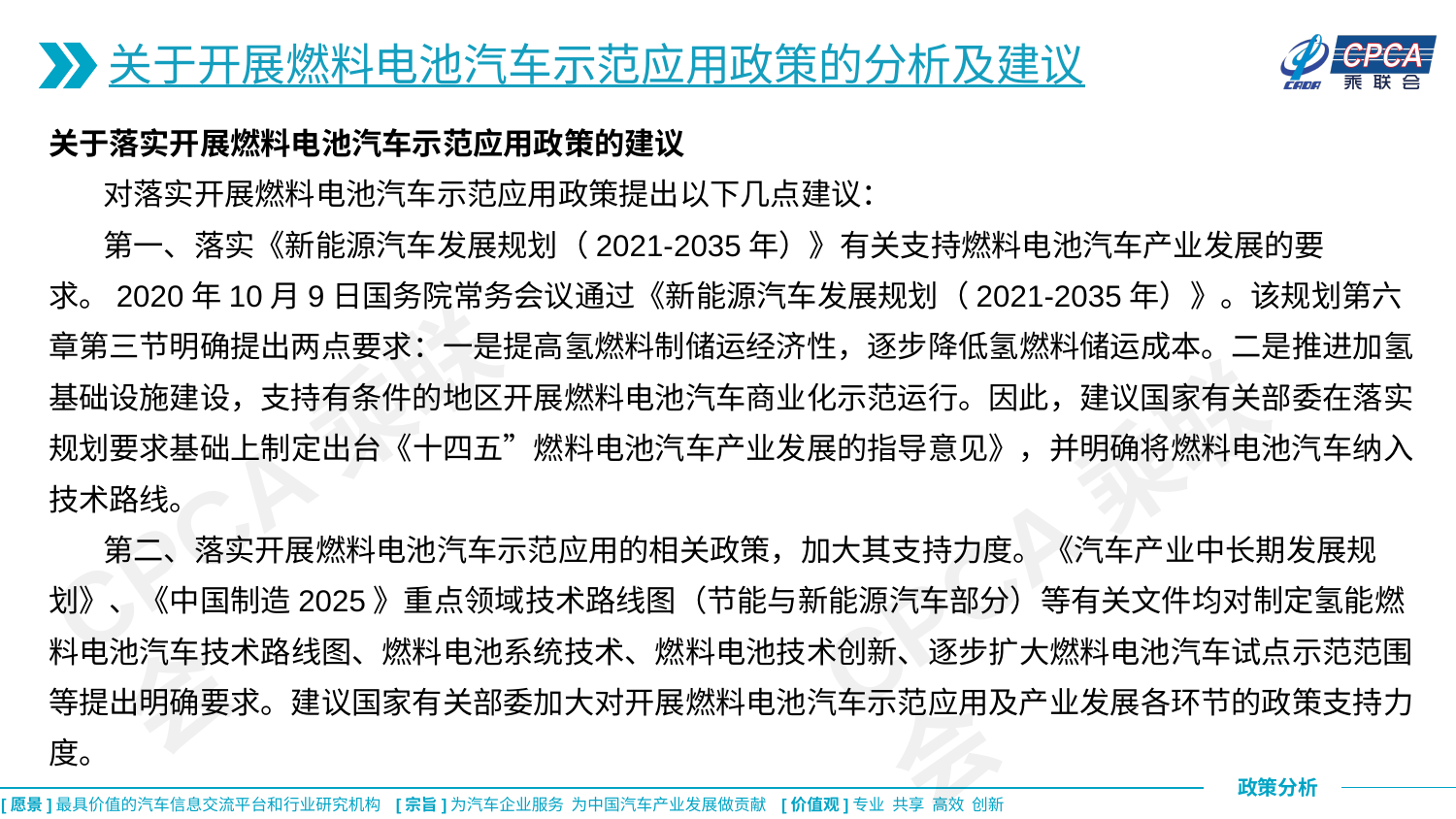

关于开展燃料电池汽车示范应用政策的分析及建议
关于落实开展燃料电池汽车示范应用政策的建议
       对落实开展燃料电池汽车示范应用政策提出以下几点建议：
       第一、落实《新能源汽车发展规划（2021-2035年）》有关支持燃料电池汽车产业发展的要求。2020年10月9日国务院常务会议通过《新能源汽车发展规划（2021-2035年）》。该规划第六章第三节明确提出两点要求：一是提高氢燃料制储运经济性，逐步降低氢燃料储运成本。二是推进加氢基础设施建设，支持有条件的地区开展燃料电池汽车商业化示范运行。因此，建议国家有关部委在落实规划要求基础上制定出台《十四五”燃料电池汽车产业发展的指导意见》，并明确将燃料电池汽车纳入技术路线。
       第二、落实开展燃料电池汽车示范应用的相关政策，加大其支持力度。《汽车产业中长期发展规划》、《中国制造2025》重点领域技术路线图（节能与新能源汽车部分）等有关文件均对制定氢能燃料电池汽车技术路线图、燃料电池系统技术、燃料电池技术创新、逐步扩大燃料电池汽车试点示范范围等提出明确要求。建议国家有关部委加大对开展燃料电池汽车示范应用及产业发展各环节的政策支持力度。
CPCA乘联会
CPCA乘联会